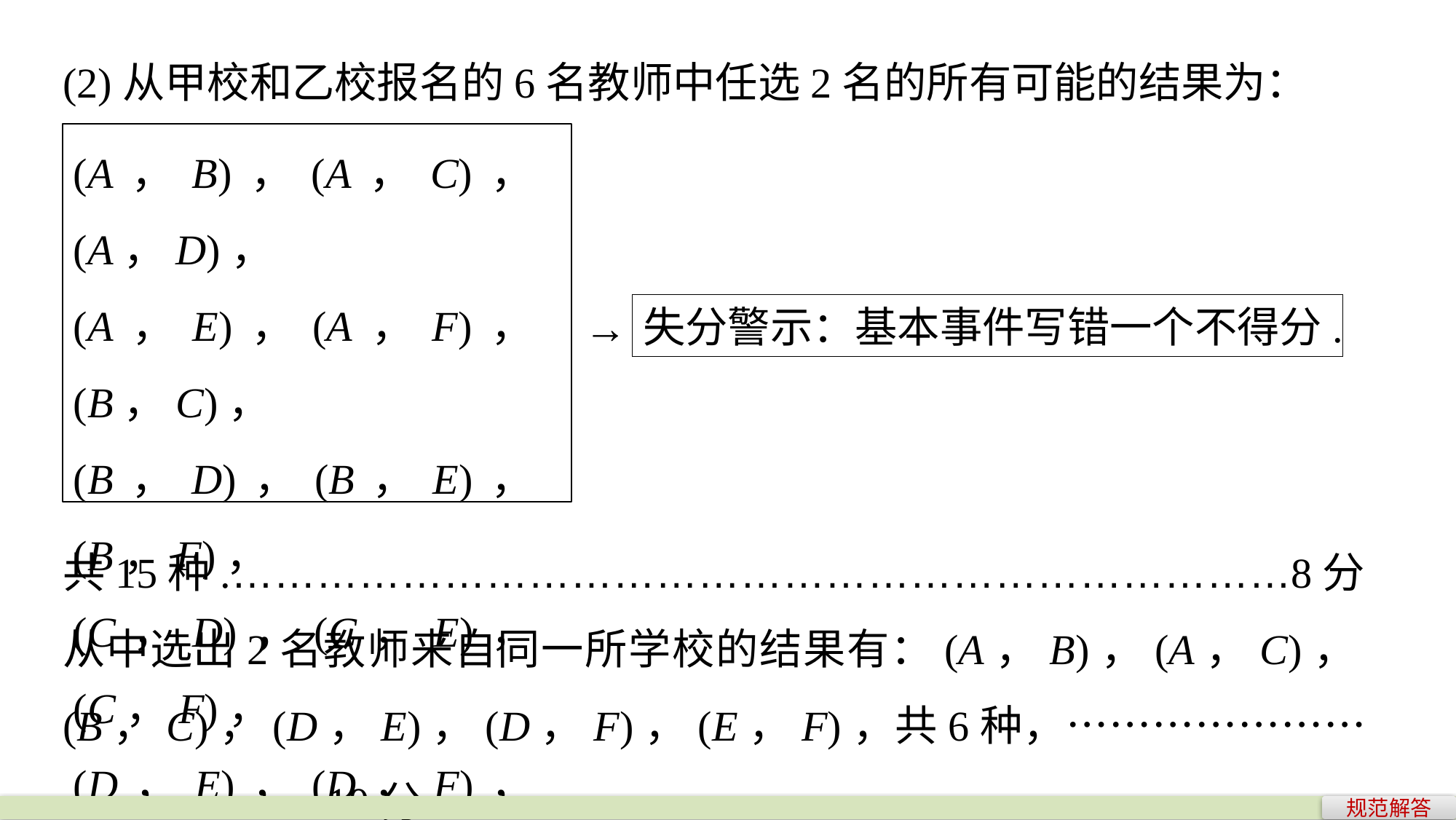

(2)从甲校和乙校报名的6名教师中任选2名的所有可能的结果为：
(A，B)，(A，C)，(A，D)，
(A，E)，(A，F)，(B，C)，
(B，D)，(B，E)，(B，F)，
(C，D)，(C，E)，(C，F)，
(D，E)，(D，F)，(E，F)

失分警示：基本事件写错一个不得分.
→
共15种.…………………………………………………………………8分
从中选出2名教师来自同一所学校的结果有：(A，B)，(A，C)，(B，C)，(D，E)，(D，F)，(E，F)，共6种，…………………………………10分
规范解答